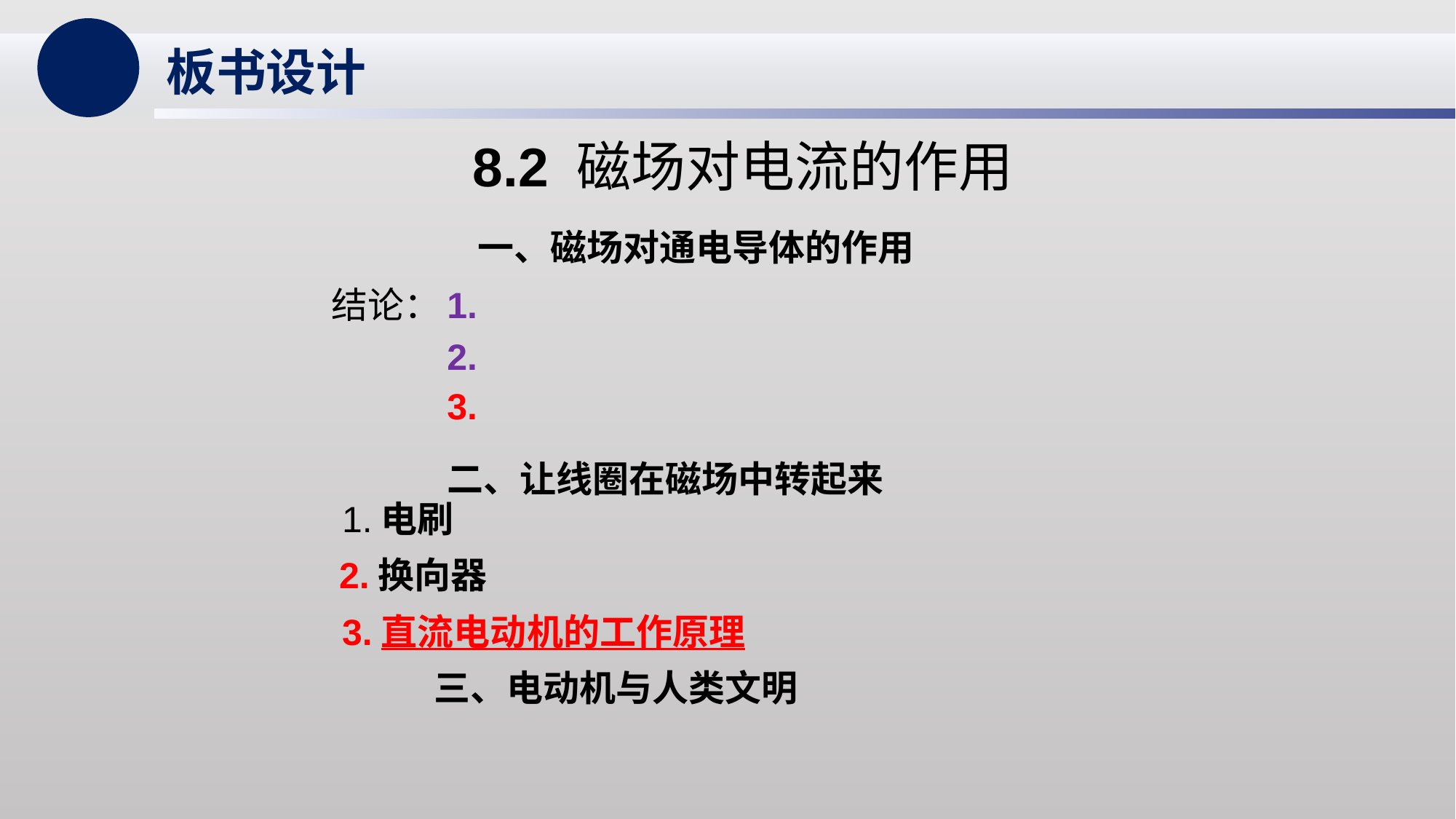

板书设计

8.2 磁场对电流的作用
一、磁场对通电导体的作用
结论：
1.
2.
3.
二、让线圈在磁场中转起来
1.电刷
2.换向器
3.直流电动机的工作原理
三、电动机与人类文明